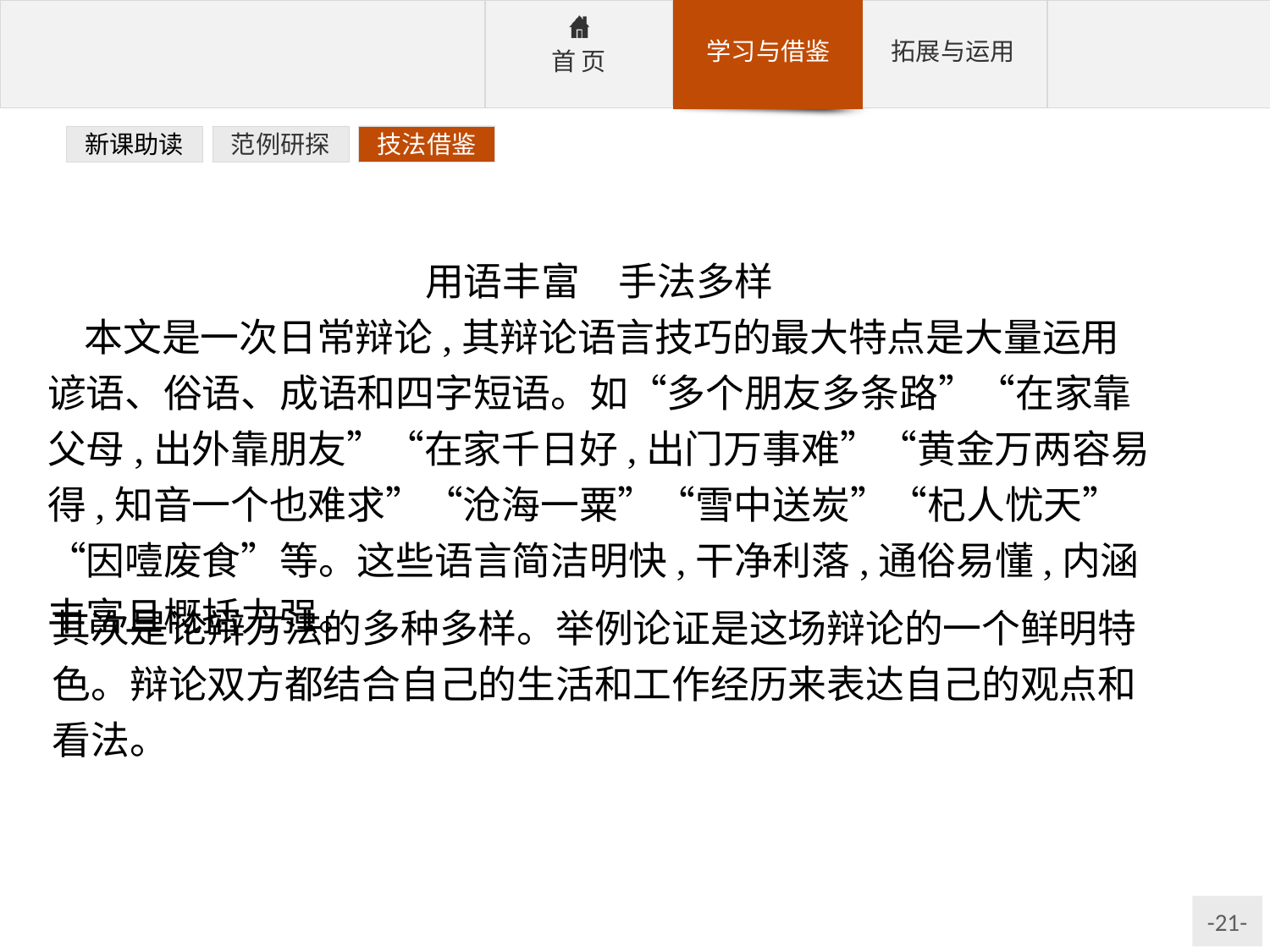

新课助读
范例研探
技法借鉴
用语丰富　手法多样
本文是一次日常辩论,其辩论语言技巧的最大特点是大量运用谚语、俗语、成语和四字短语。如“多个朋友多条路”“在家靠父母,出外靠朋友”“在家千日好,出门万事难”“黄金万两容易得,知音一个也难求”“沧海一粟”“雪中送炭”“杞人忧天”“因噎废食”等。这些语言简洁明快,干净利落,通俗易懂,内涵丰富且概括力强。
其次是论辩方法的多种多样。举例论证是这场辩论的一个鲜明特色。辩论双方都结合自己的生活和工作经历来表达自己的观点和看法。